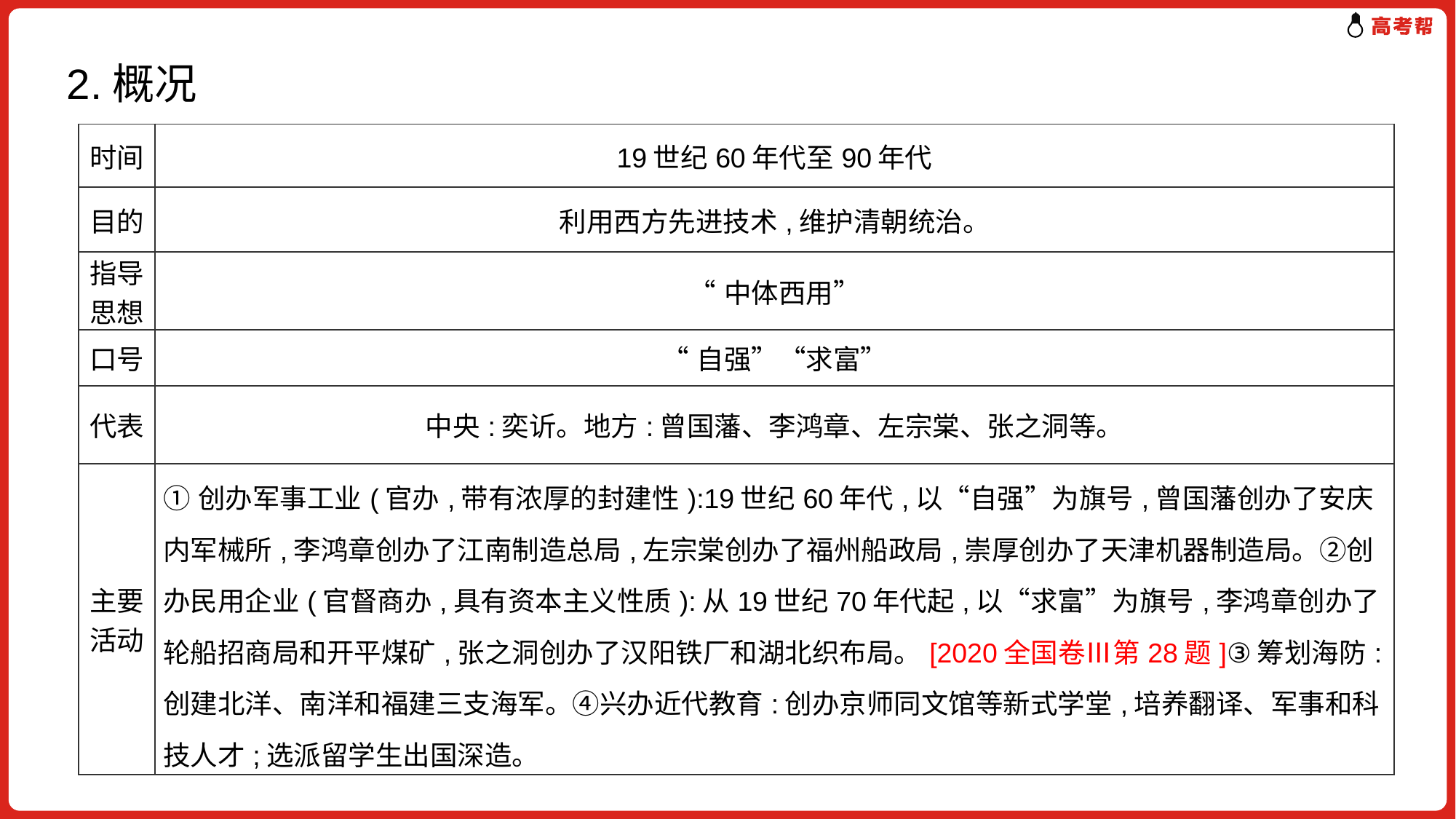

2.概况
| 时间 | 19世纪60年代至90年代 |
| --- | --- |
| 目的 | 利用西方先进技术,维护清朝统治。 |
| 指导思想 | “中体西用” |
| 口号 | “自强”“求富” |
| 代表 | 中央:奕䜣。地方:曾国藩、李鸿章、左宗棠、张之洞等。 |
| 主要活动 | ①创办军事工业(官办,带有浓厚的封建性):19世纪60年代,以“自强”为旗号,曾国藩创办了安庆内军械所,李鸿章创办了江南制造总局,左宗棠创办了福州船政局,崇厚创办了天津机器制造局。②创办民用企业(官督商办,具有资本主义性质):从19世纪70年代起,以“求富”为旗号,李鸿章创办了轮船招商局和开平煤矿,张之洞创办了汉阳铁厂和湖北织布局。[2020全国卷Ⅲ第28题]③筹划海防:创建北洋、南洋和福建三支海军。④兴办近代教育:创办京师同文馆等新式学堂,培养翻译、军事和科技人才;选派留学生出国深造。 |